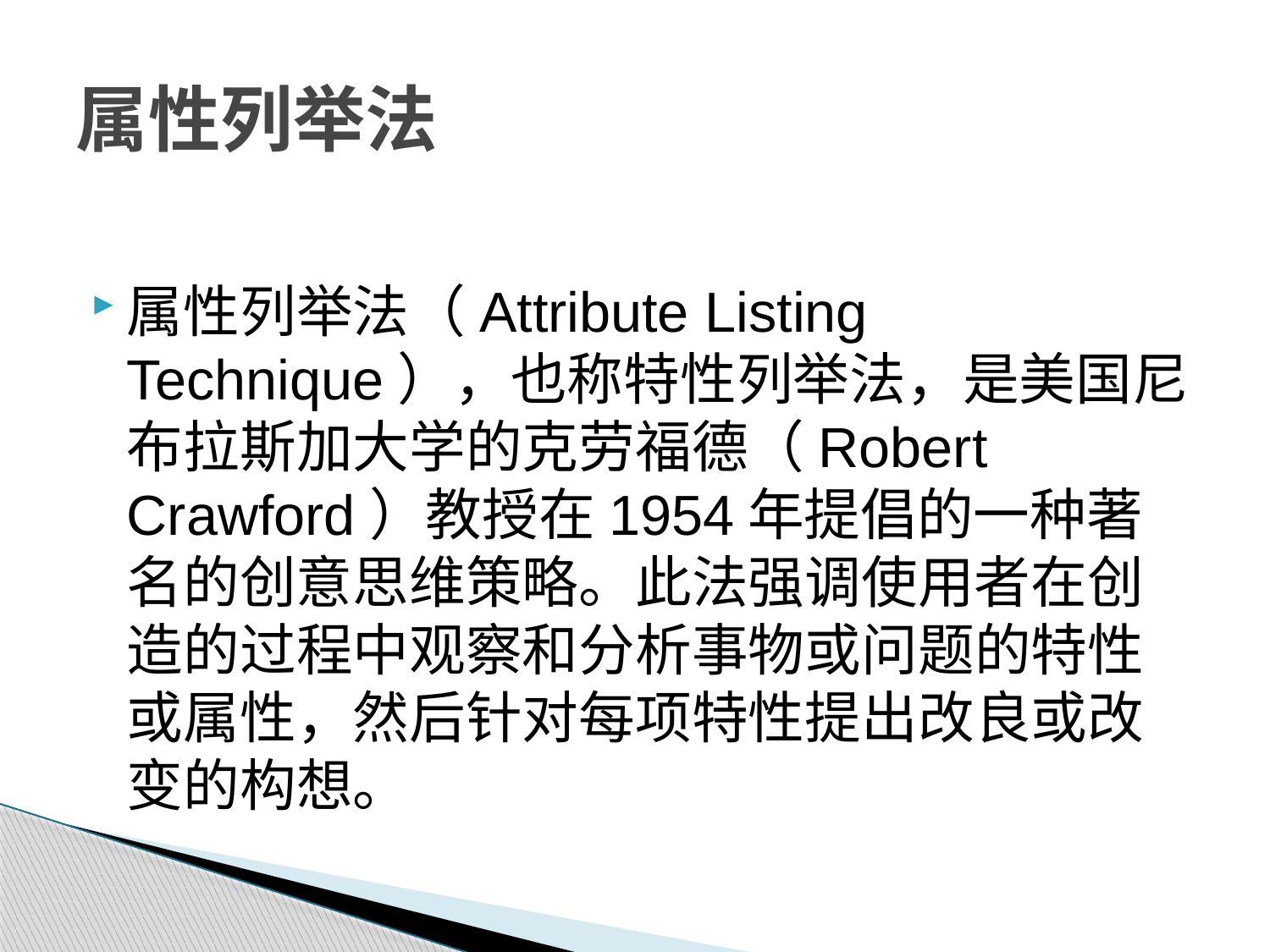

# 属性列举法

属性列举法（Attribute Listing Technique），也称特性列举法，是美国尼布拉斯加大学的克劳福德（Robert Crawford）教授在1954年提倡的一种著名的创意思维策略。此法强调使用者在创造的过程中观察和分析事物或问题的特性或属性，然后针对每项特性提出改良或改变的构想。